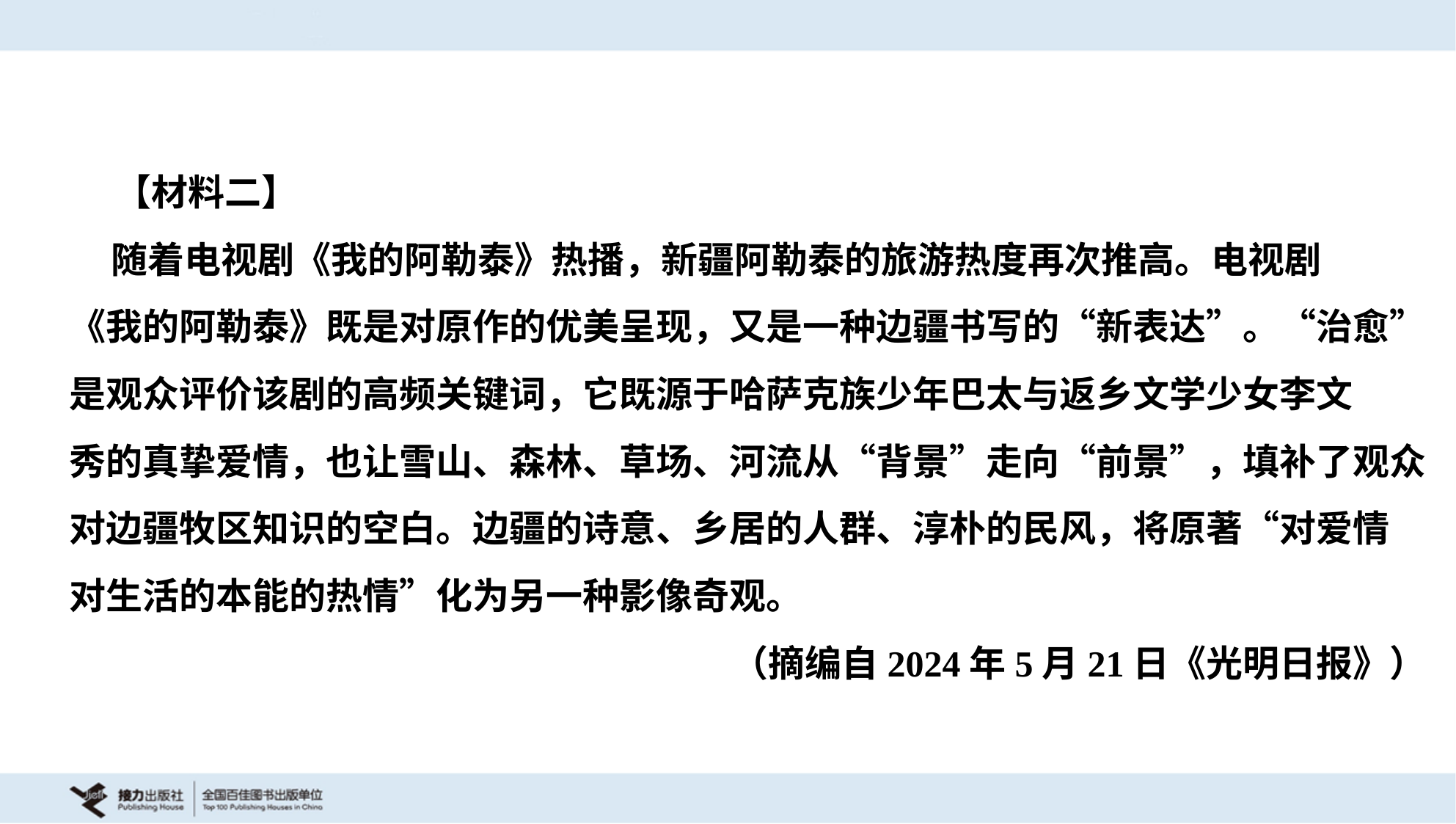

【材料二】
    随着电视剧《我的阿勒泰》热播，新疆阿勒泰的旅游热度再次推高。电视剧
《我的阿勒泰》既是对原作的优美呈现，又是一种边疆书写的“新表达”。“治愈”
是观众评价该剧的高频关键词，它既源于哈萨克族少年巴太与返乡文学少女李文
秀的真挚爱情，也让雪山、森林、草场、河流从“背景”走向“前景”，填补了观众
对边疆牧区知识的空白。边疆的诗意、乡居的人群、淳朴的民风，将原著“对爱情
对生活的本能的热情”化为另一种影像奇观。
（摘编自2024年5月21日《光明日报》）